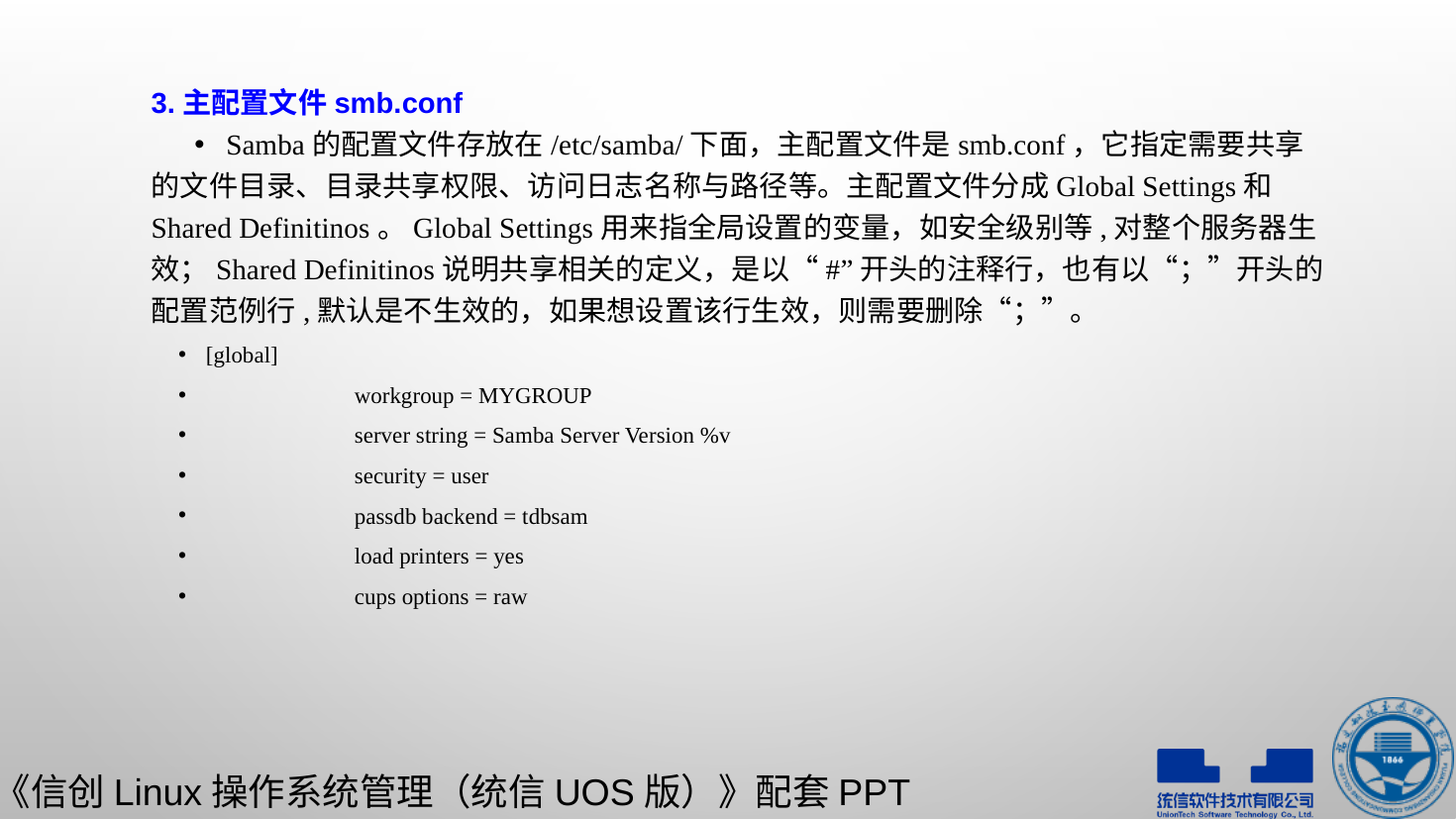

3.主配置文件smb.conf
   Samba的配置文件存放在/etc/samba/下面，主配置文件是smb.conf，它指定需要共享的文件目录、目录共享权限、访问日志名称与路径等。主配置文件分成Global Settings和Shared Definitinos。Global Settings用来指全局设置的变量，如安全级别等,对整个服务器生效；Shared Definitinos说明共享相关的定义，是以“#”开头的注释行，也有以“；”开头的配置范例行,默认是不生效的，如果想设置该行生效，则需要删除“；”。
[global]
	workgroup = MYGROUP
	server string = Samba Server Version %v
	security = user
	passdb backend = tdbsam
	load printers = yes
	cups options = raw